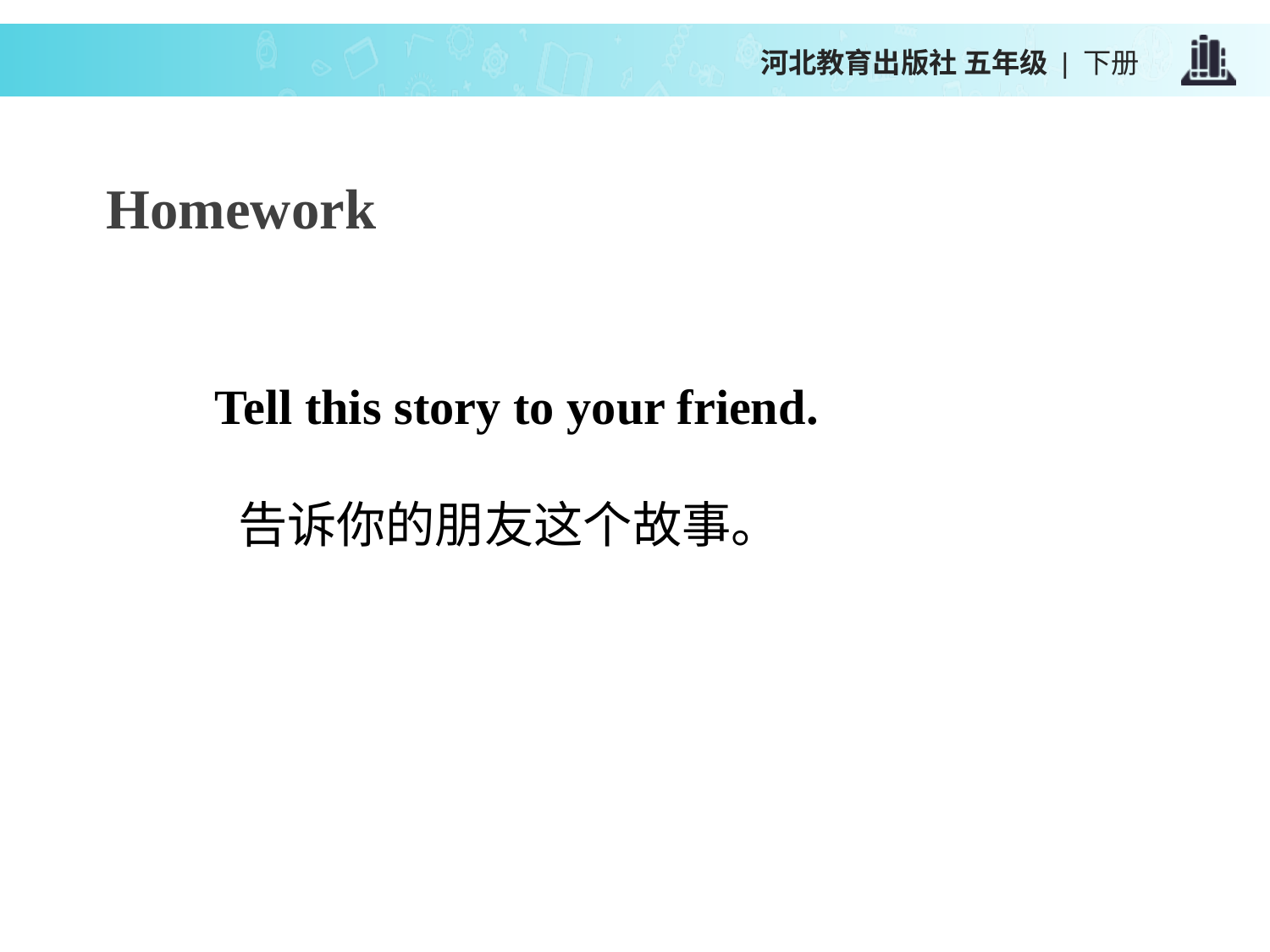

河北教育出版社 五年级 | 下册
Homework
Tell this story to your friend.

 告诉你的朋友这个故事。